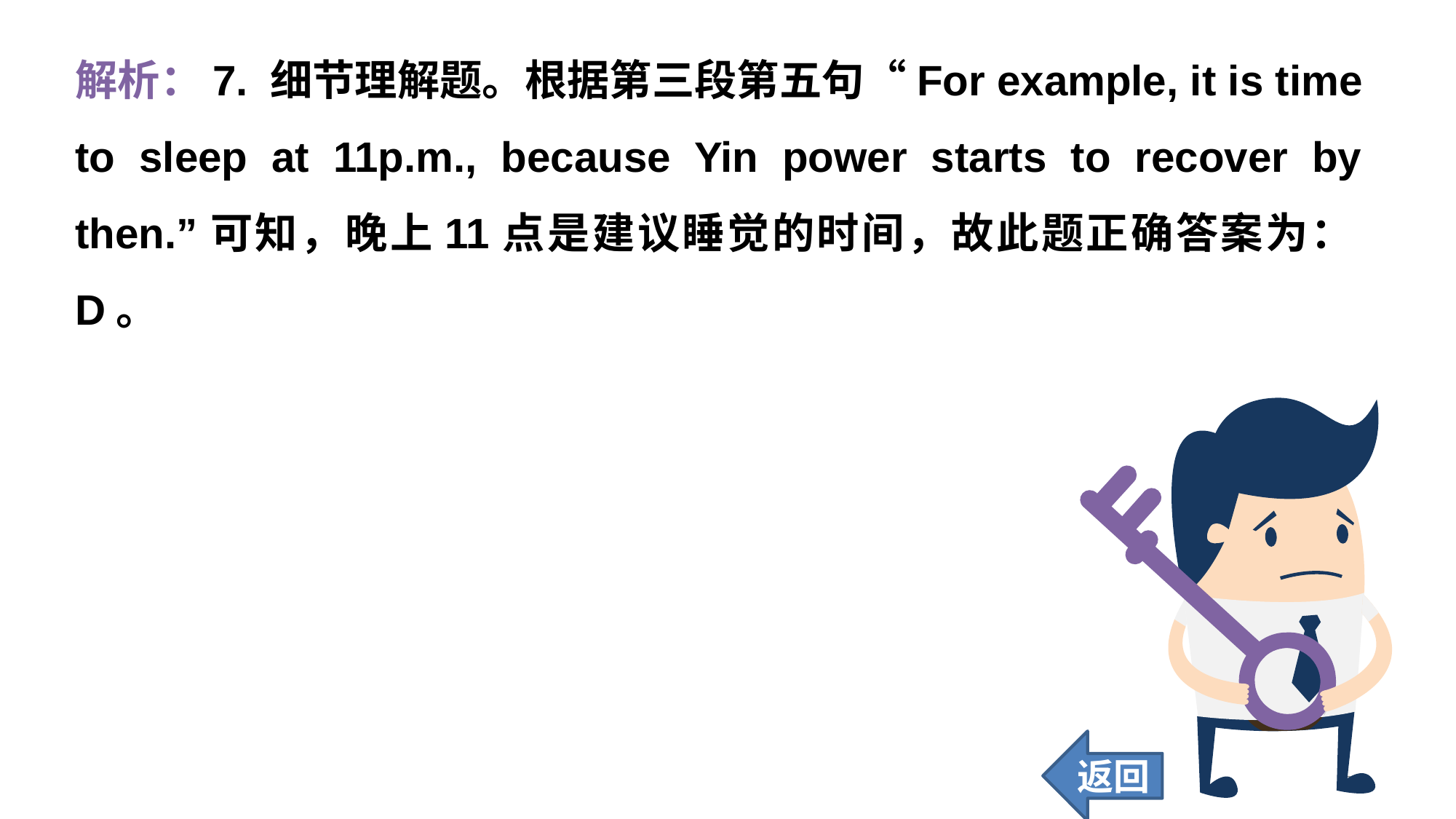

解析：7. 细节理解题。根据第三段第五句“For example, it is time to sleep at 11p.m., because Yin power starts to recover by then.”可知，晚上11点是建议睡觉的时间，故此题正确答案为：D。

返回
301